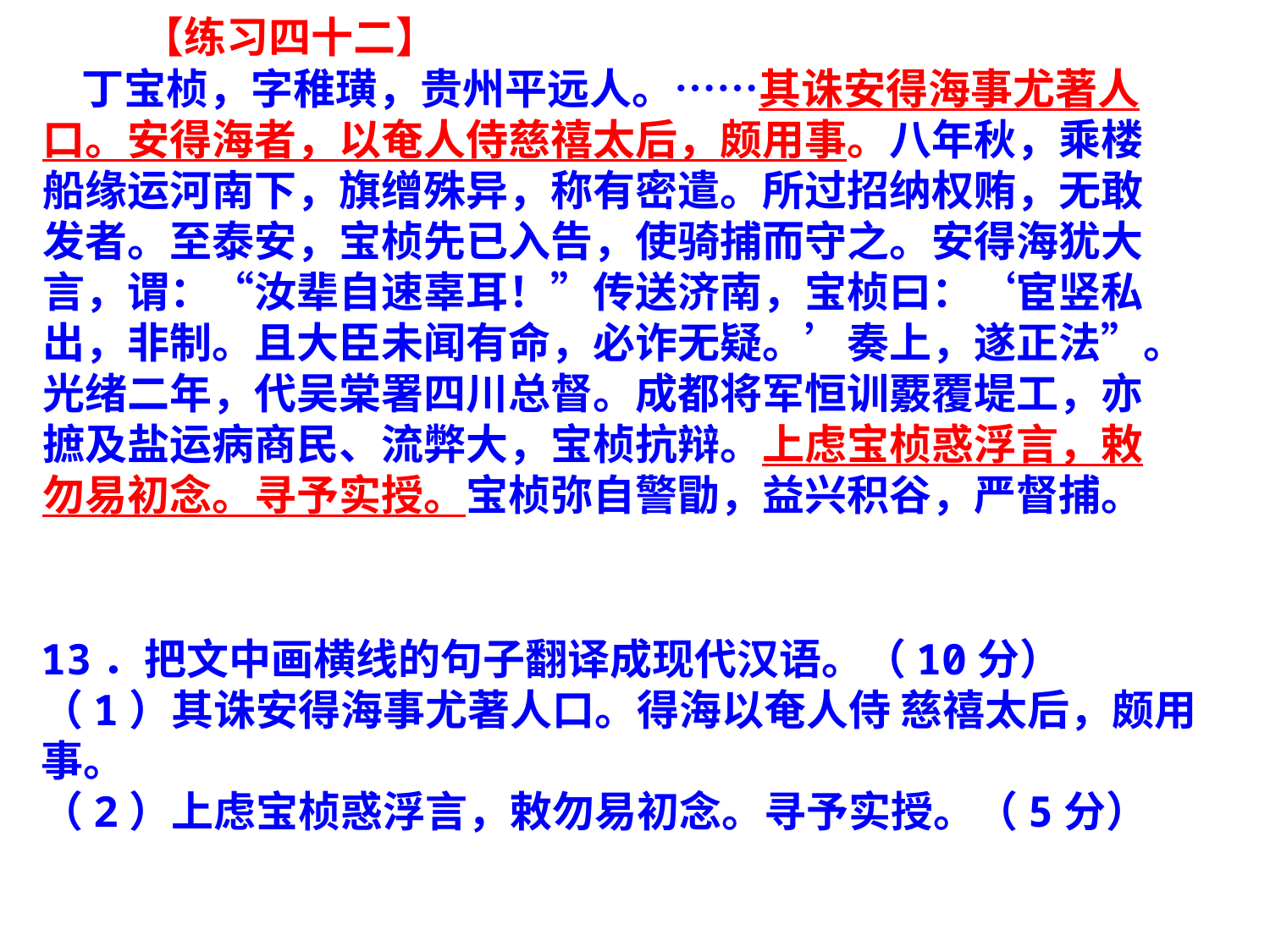

【练习四十二】
   丁宝桢，字稚璜，贵州平远人。……其诛安得海事尤著人口。安得海者，以奄人侍慈禧太后，颇用事。八年秋，乘楼船缘运河南下，旗缯殊异，称有密遣。所过招纳权贿，无敢发者。至泰安，宝桢先已入告，使骑捕而守之。安得海犹大言，谓：“汝辈自速辜耳！”传送济南，宝桢曰：‘宦竖私出，非制。且大臣未闻有命，必诈无疑。’奏上，遂正法”。
光绪二年，代吴棠署四川总督。成都将军恒训覈覆堤工，亦摭及盐运病商民、流弊大，宝桢抗辩。上虑宝桢惑浮言，敕勿易初念。寻予实授。宝桢弥自警勖，益兴积谷，严督捕。
13．把文中画横线的句子翻译成现代汉语。（10分）
（1）其诛安得海事尤著人口。得海以奄人侍 慈禧太后，颇用事。
（2）上虑宝桢惑浮言，敕勿易初念。寻予实授。（5分）